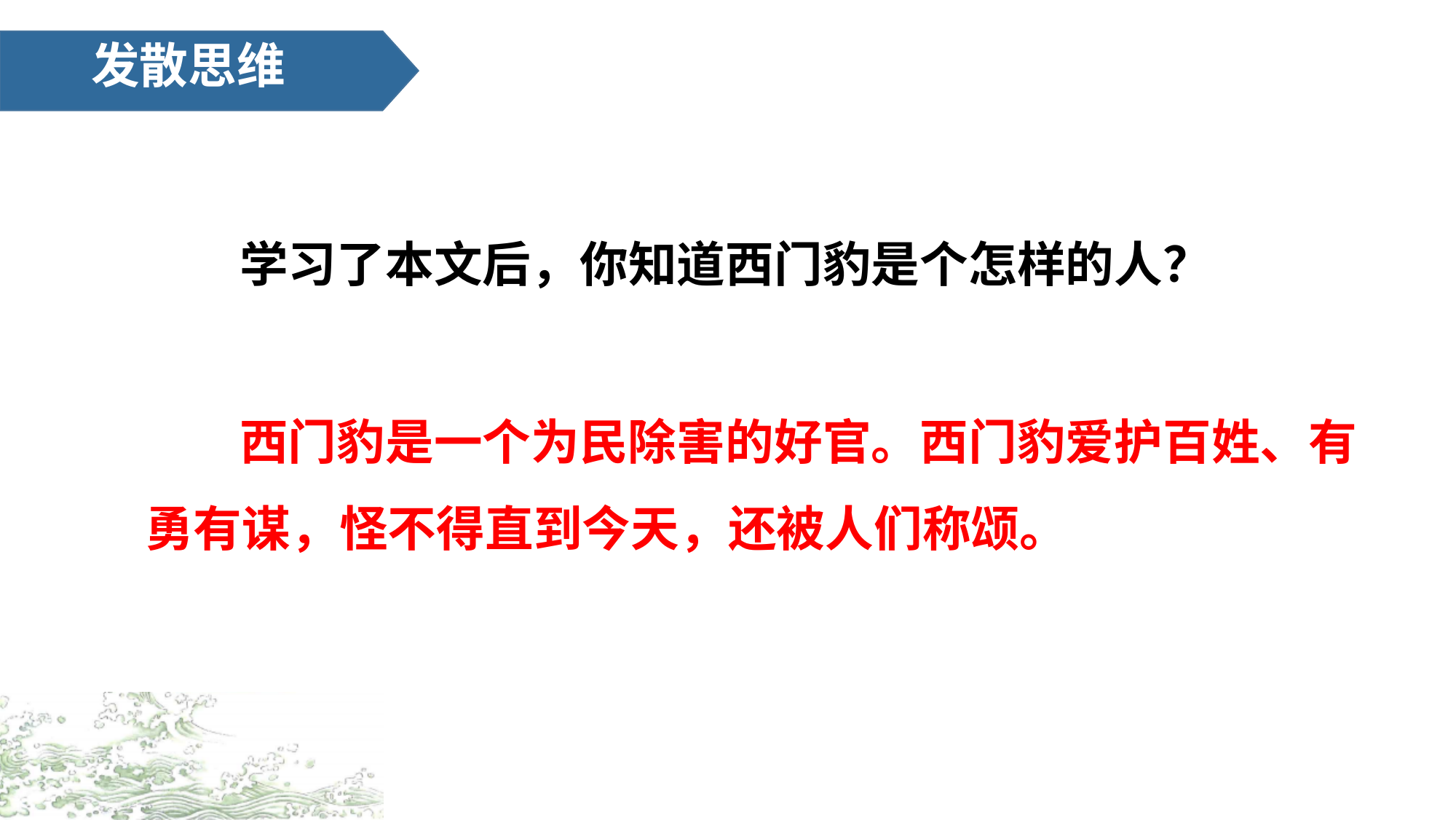

发散思维
# 学习了本文后，你知道西门豹是个怎样的人？
西门豹是一个为民除害的好官。西门豹爱护百姓、有勇有谋，怪不得直到今天，还被人们称颂。